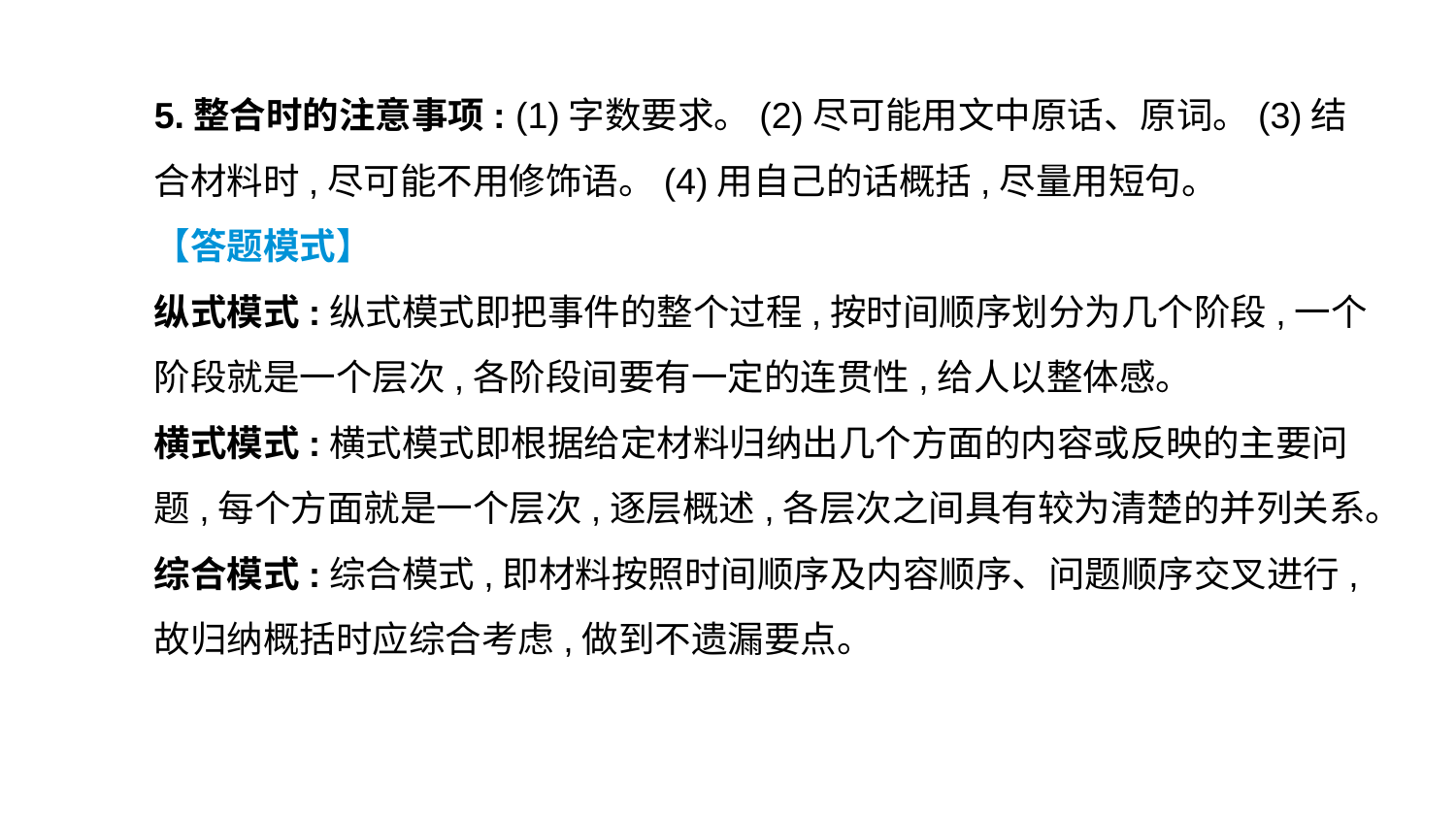

5.整合时的注意事项: (1)字数要求。(2)尽可能用文中原话、原词。(3)结合材料时,尽可能不用修饰语。(4)用自己的话概括,尽量用短句。
【答题模式】
纵式模式:纵式模式即把事件的整个过程,按时间顺序划分为几个阶段,一个阶段就是一个层次,各阶段间要有一定的连贯性,给人以整体感。
横式模式:横式模式即根据给定材料归纳出几个方面的内容或反映的主要问题,每个方面就是一个层次,逐层概述,各层次之间具有较为清楚的并列关系。
综合模式:综合模式,即材料按照时间顺序及内容顺序、问题顺序交叉进行,故归纳概括时应综合考虑,做到不遗漏要点。